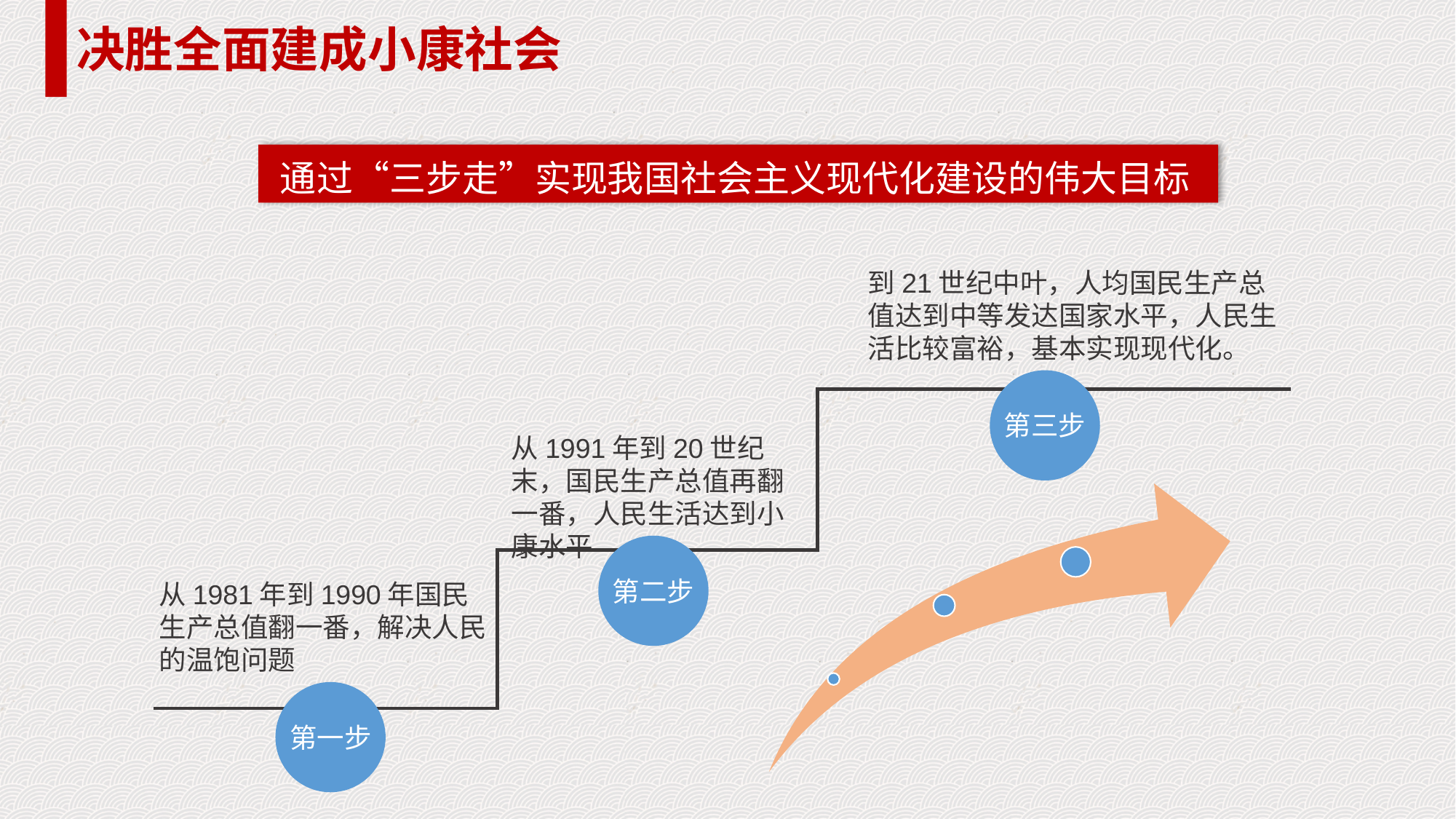

决胜全面建成小康社会
通过“三步走”实现我国社会主义现代化建设的伟大目标

到21世纪中叶，人均国民生产总值达到中等发达国家水平，人民生活比较富裕，基本实现现代化。

第三步
从1991年到20世纪末，国民生产总值再翻一番，人民生活达到小康水平

第二步
从1981年到1990年国民生产总值翻一番，解决人民的温饱问题

第一步